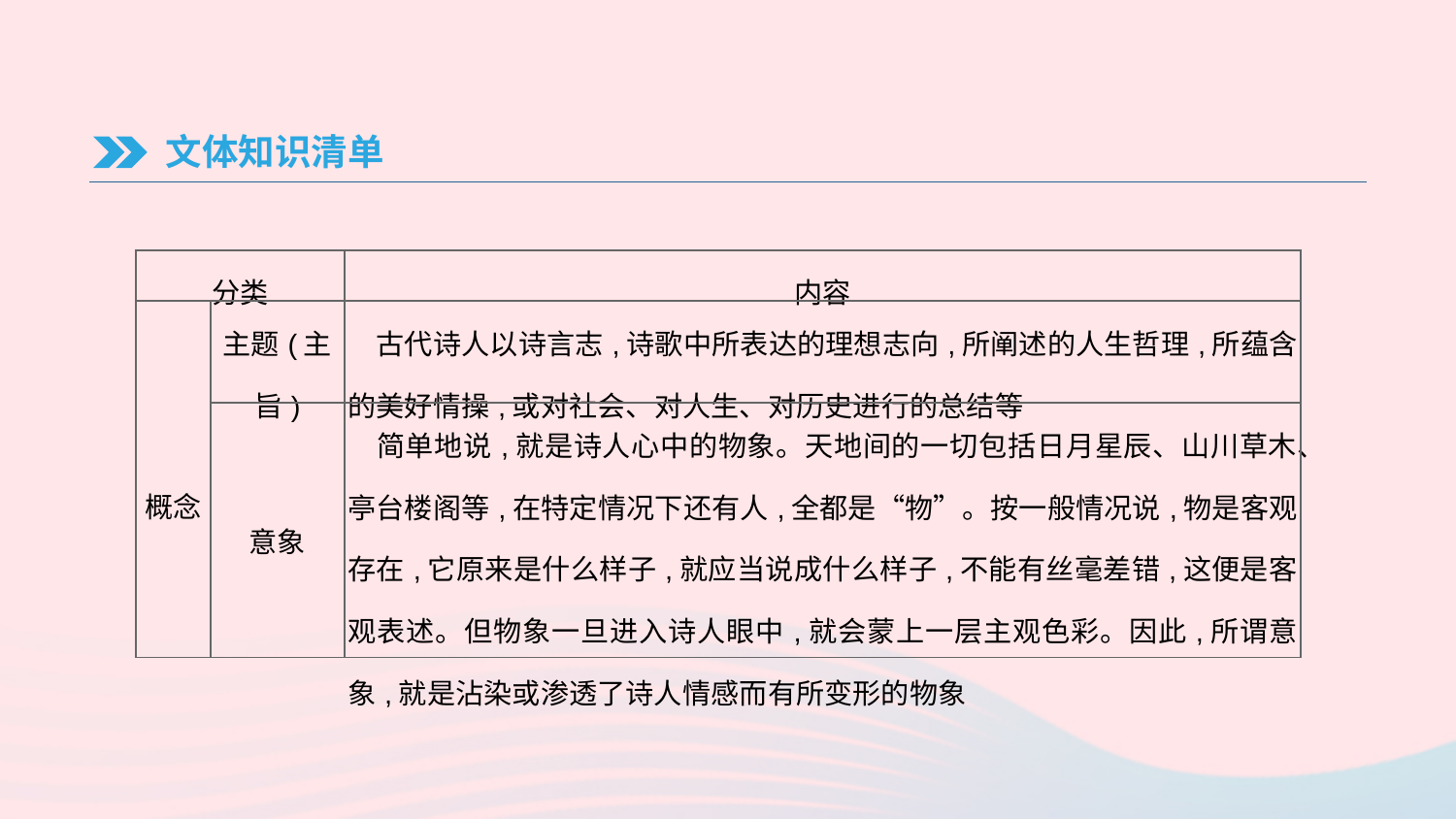

文体知识清单

| 分类 |  | 内容 |
| --- | --- | --- |
| 概念 | 主题(主旨) | 古代诗人以诗言志,诗歌中所表达的理想志向,所阐述的人生哲理,所蕴含的美好情操,或对社会、对人生、对历史进行的总结等 |
|  | 意象 | 简单地说,就是诗人心中的物象。天地间的一切包括日月星辰、山川草木、亭台楼阁等,在特定情况下还有人,全都是“物”。按一般情况说,物是客观存在,它原来是什么样子,就应当说成什么样子,不能有丝毫差错,这便是客观表述。但物象一旦进入诗人眼中,就会蒙上一层主观色彩。因此,所谓意象,就是沾染或渗透了诗人情感而有所变形的物象 |